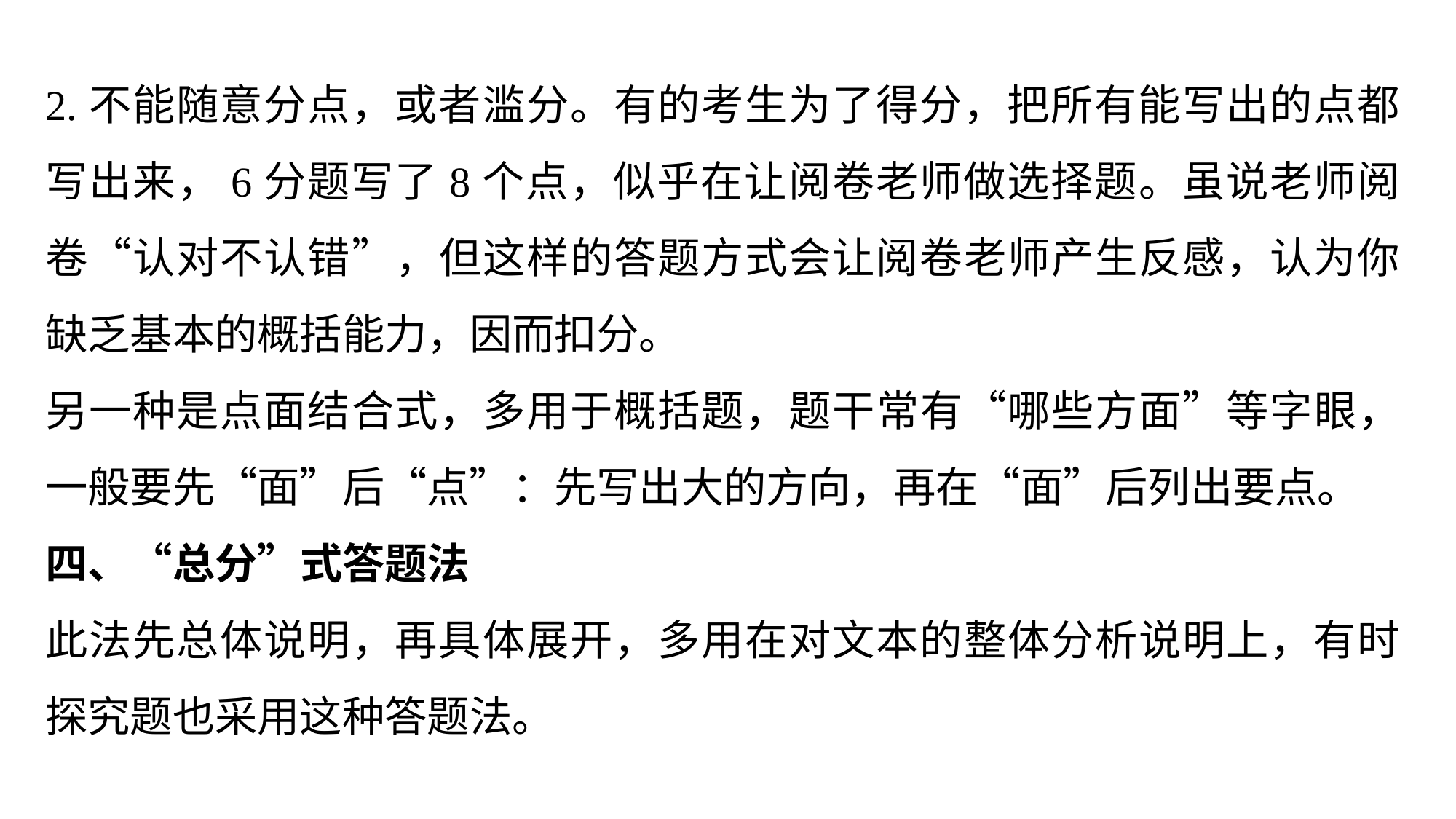

2.不能随意分点，或者滥分。有的考生为了得分，把所有能写出的点都写出来，6分题写了8个点，似乎在让阅卷老师做选择题。虽说老师阅卷“认对不认错”，但这样的答题方式会让阅卷老师产生反感，认为你缺乏基本的概括能力，因而扣分。
另一种是点面结合式，多用于概括题，题干常有“哪些方面”等字眼，一般要先“面”后“点”：先写出大的方向，再在“面”后列出要点。
四、“总分”式答题法
此法先总体说明，再具体展开，多用在对文本的整体分析说明上，有时探究题也采用这种答题法。